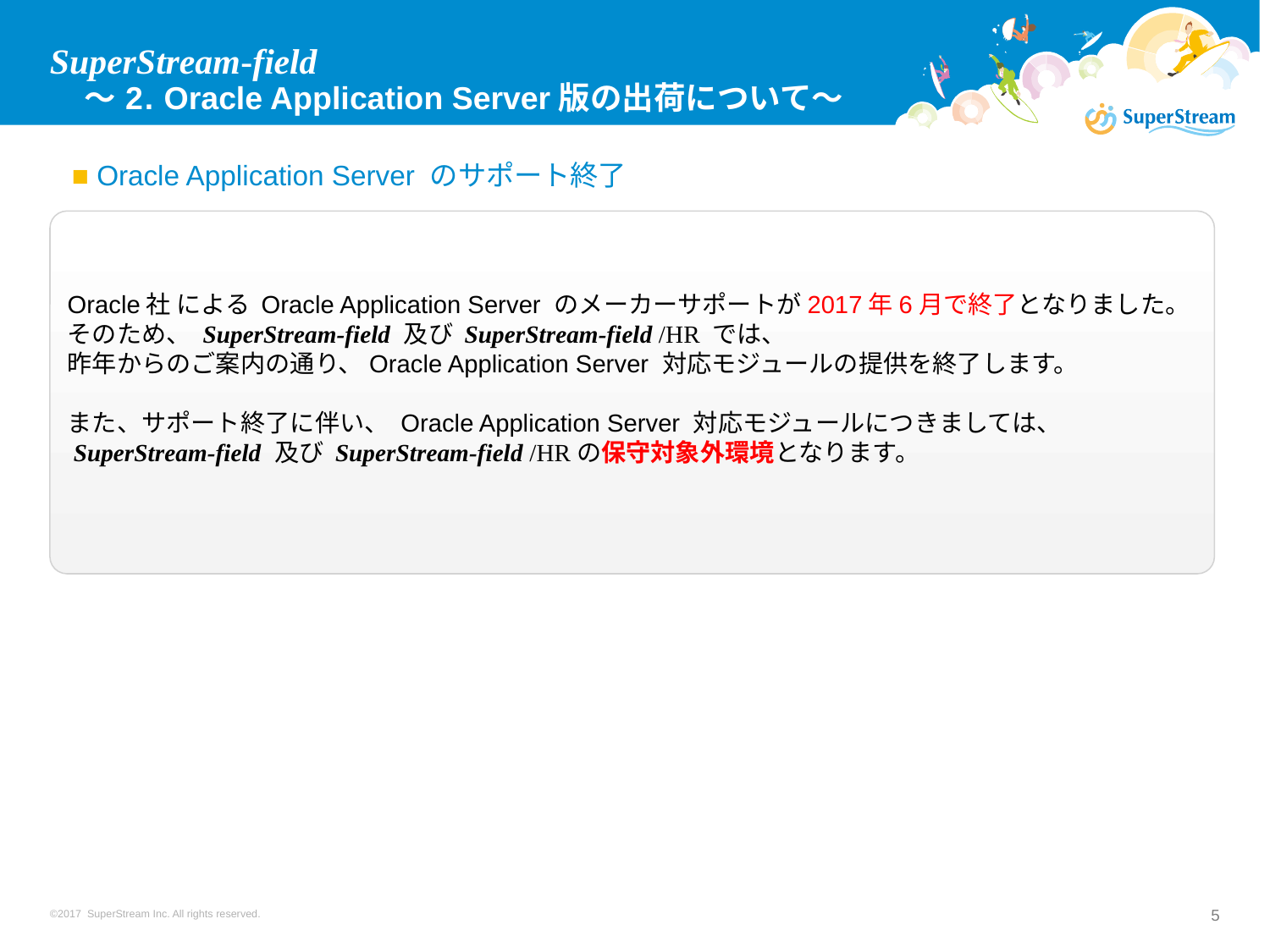

# SuperStream-field ～2. Oracle Application Server版の出荷について～
■ Oracle Application Server のサポート終了
Oracle社 による Oracle Application Server のメーカーサポートが2017年6月で終了となりました。
そのため、 SuperStream-field 及び SuperStream-field /HR では、
昨年からのご案内の通り、Oracle Application Server 対応モジュールの提供を終了します。

また、サポート終了に伴い、 Oracle Application Server 対応モジュールにつきましては、
 SuperStream-field 及び SuperStream-field /HRの保守対象外環境となります。

©2017  SuperStream Inc. All rights reserved.
5